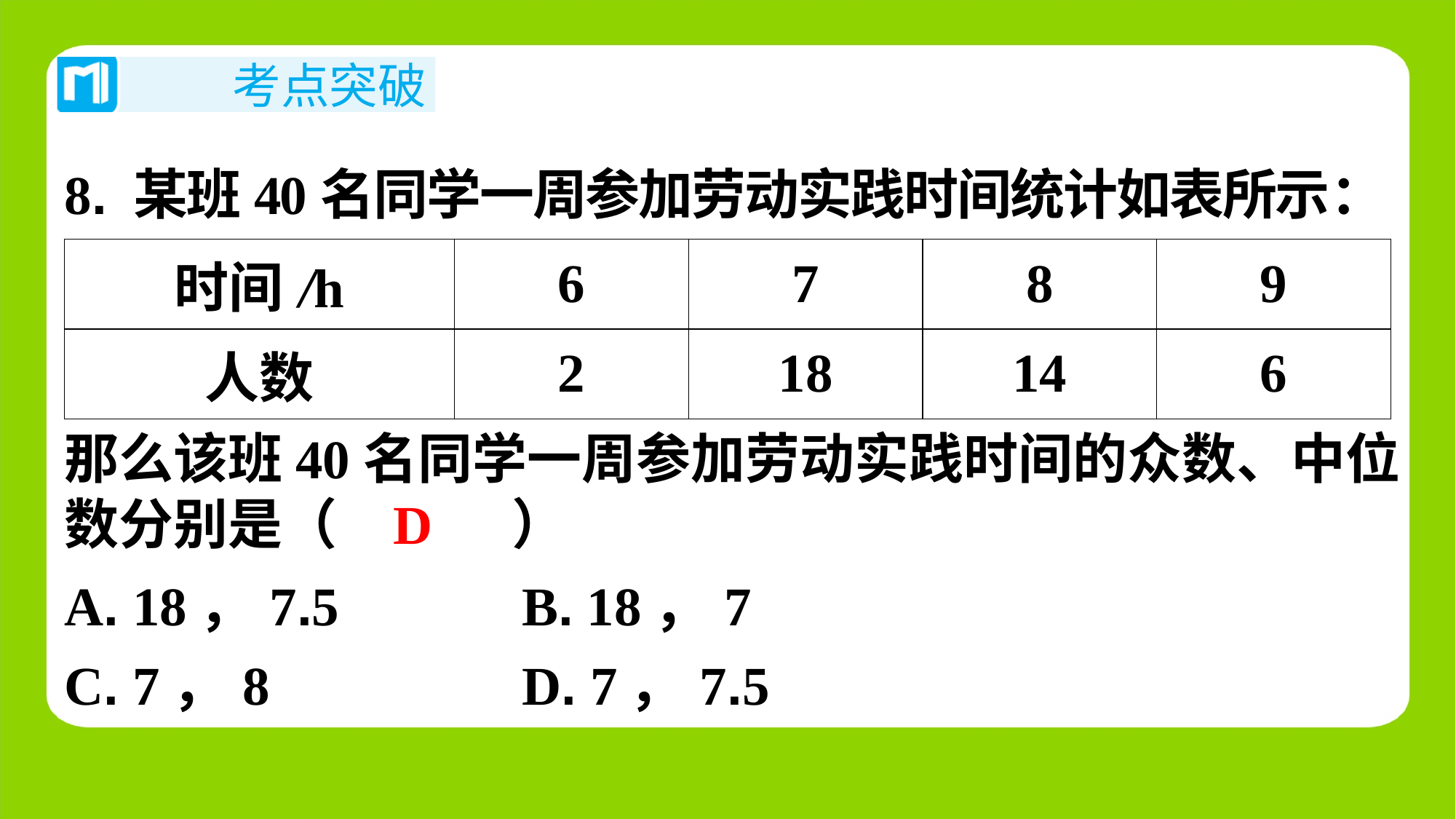

8. 某班40名同学一周参加劳动实践时间统计如表所示：
| 时间/h | 6 | 7 | 8 | 9 |
| --- | --- | --- | --- | --- |
| 人数 | 2 | 18 | 14 | 6 |
那么该班40名同学一周参加劳动实践时间的众数、中位
数分别是（　D　）
D
| A. 18，7.5 | B. 18，7 |
| --- | --- |
| C. 7，8 | D. 7，7.5 |